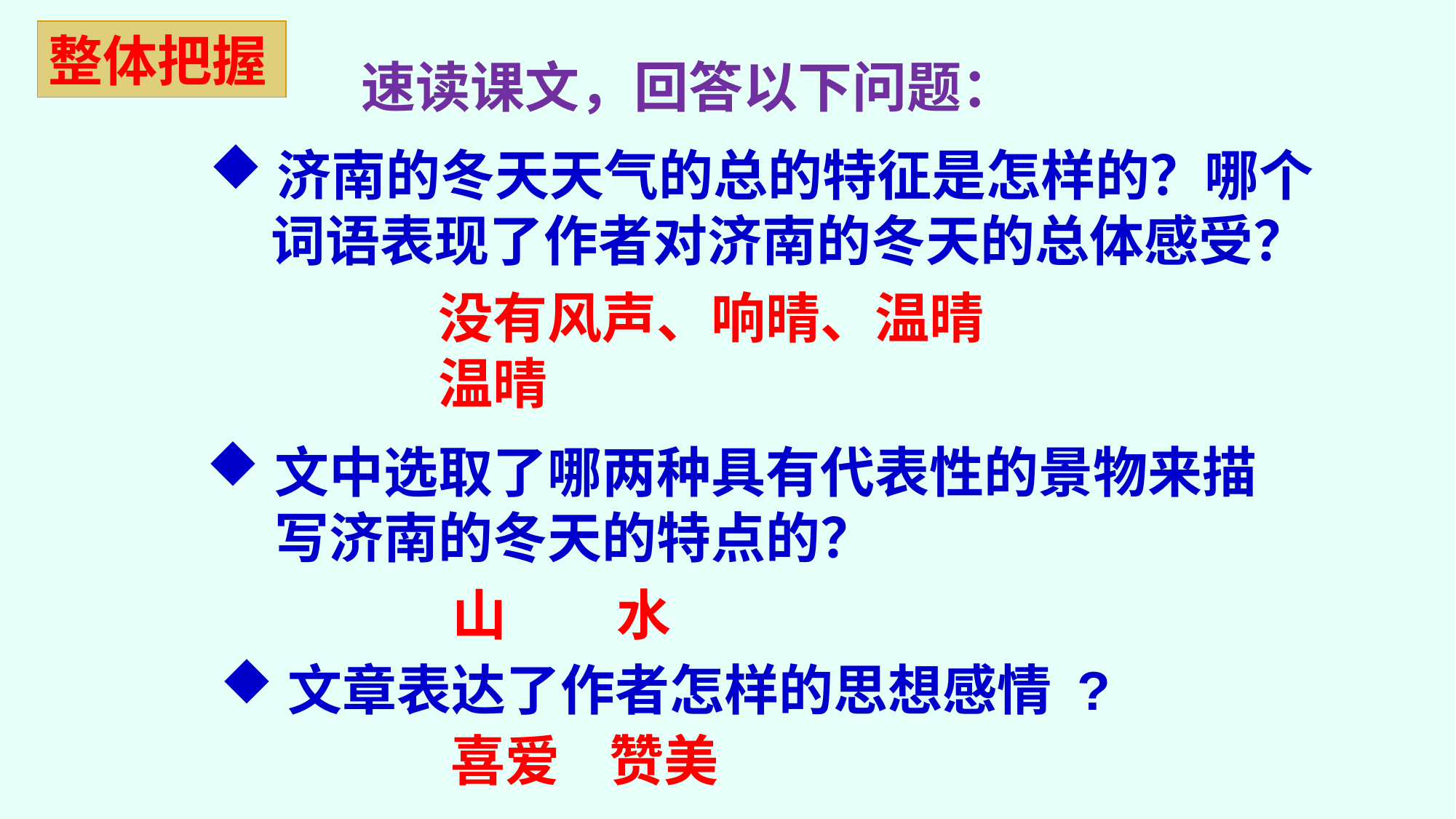

整体把握
速读课文，回答以下问题：
济南的冬天天气的总的特征是怎样的？哪个
    词语表现了作者对济南的冬天的总体感受？
没有风声、响晴、温晴
温晴
文中选取了哪两种具有代表性的景物来描写济南的冬天的特点的？

山
水
文章表达了作者怎样的思想感情 ?
喜爱    赞美